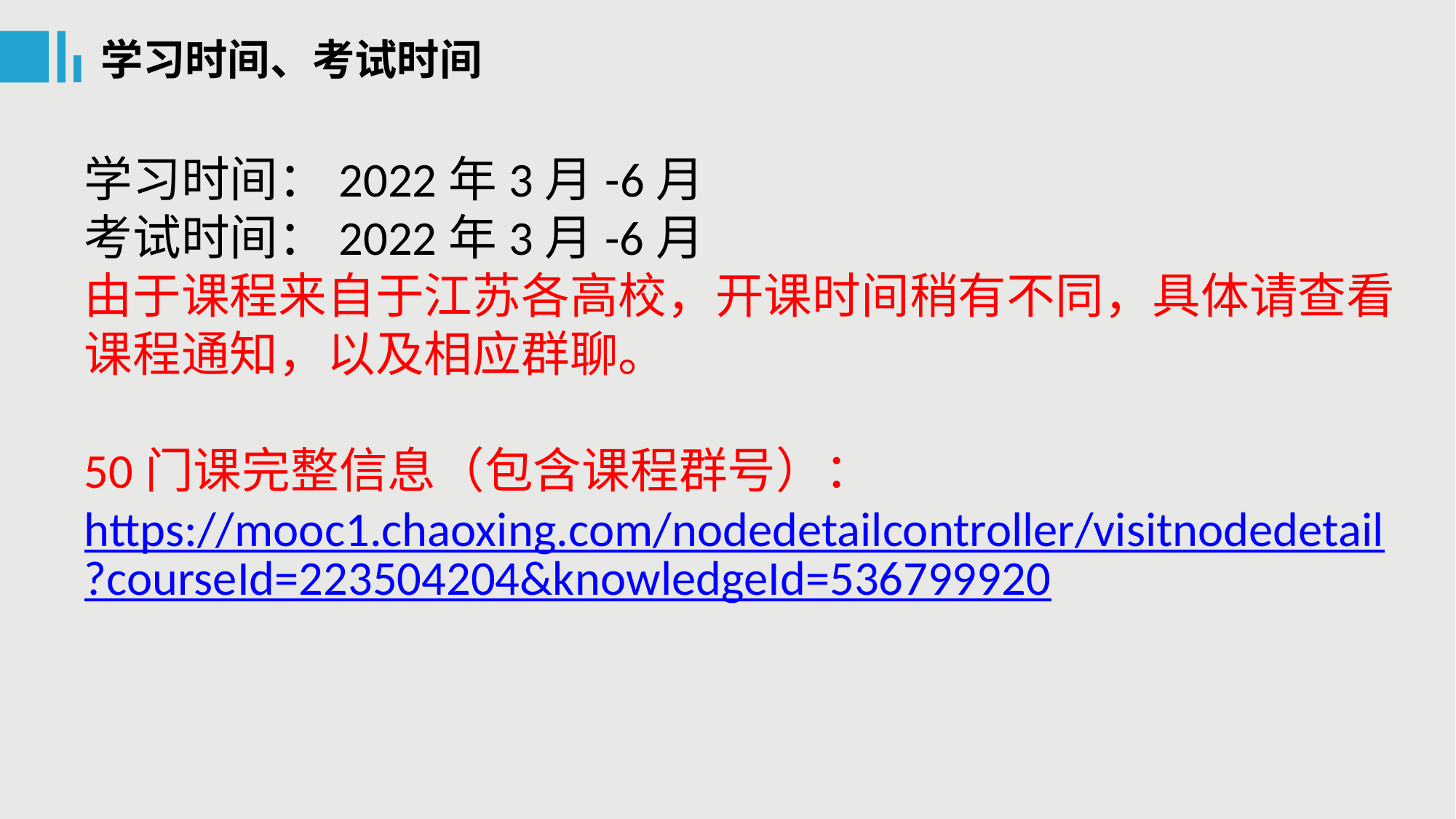

学习时间、考试时间

学习时间：2022年3月-6月
考试时间：2022年3月-6月
由于课程来自于江苏各高校，开课时间稍有不同，具体请查看课程通知，以及相应群聊。

50门课完整信息（包含课程群号）：https://mooc1.chaoxing.com/nodedetailcontroller/visitnodedetail?courseId=223504204&knowledgeId=536799920